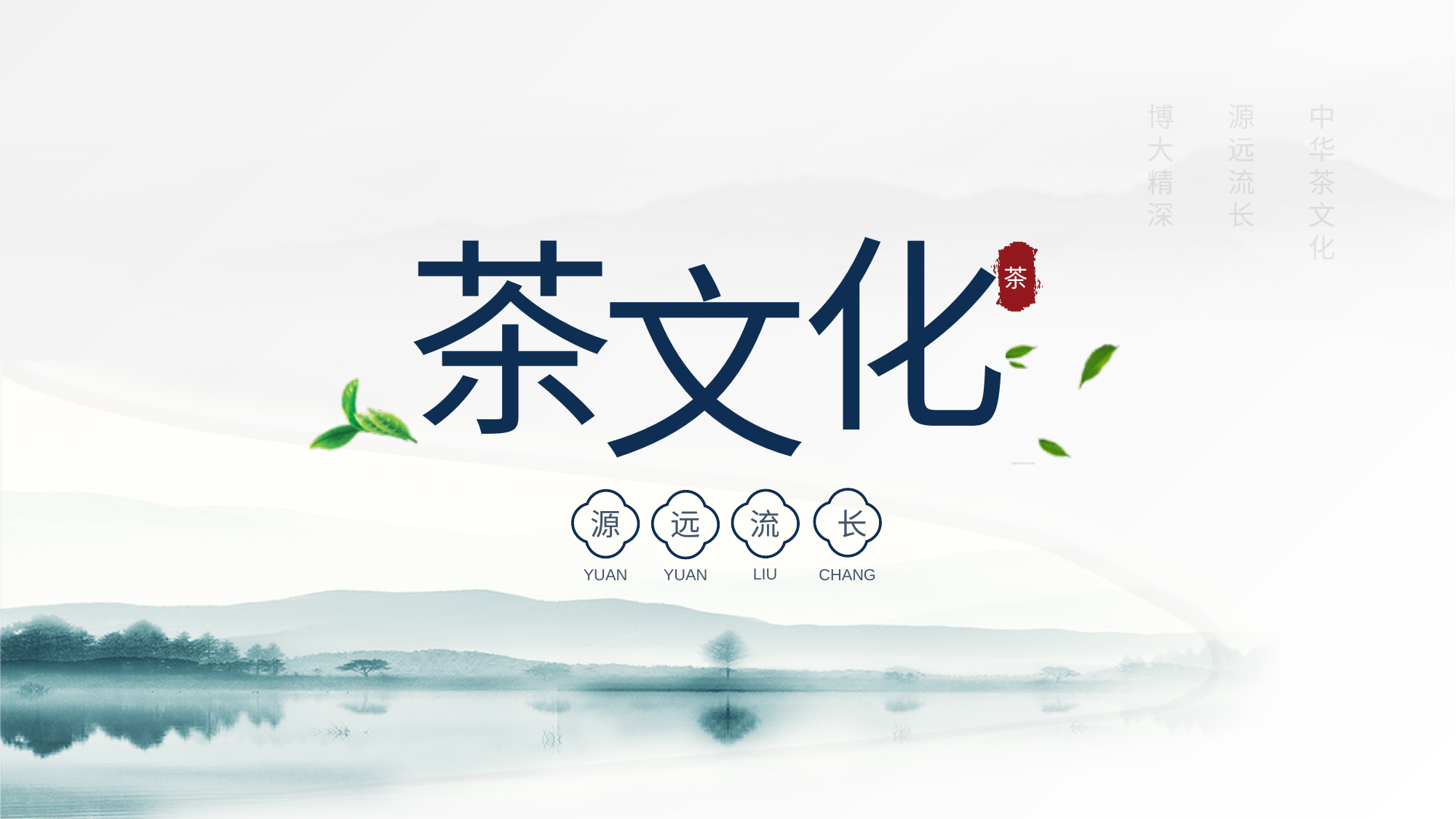

化
茶
文

源
远
流
长
LIU
YUAN
YUAN
CHANG